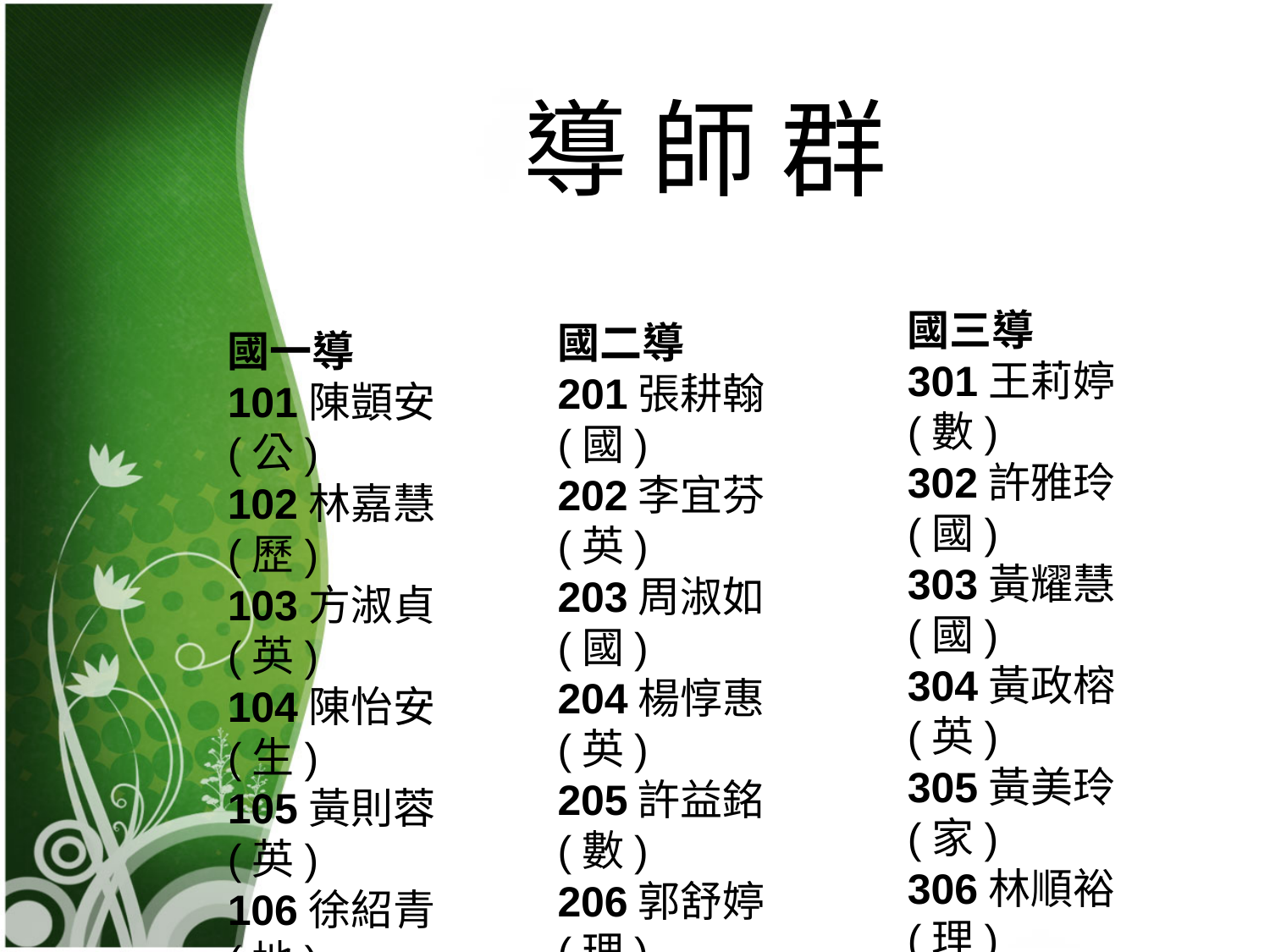

導 師 群
國三導
301王莉婷(數)
302許雅玲(國)
303黃耀慧(國)
304黃政榕(英)
305黃美玲(家)
306林順裕(理)
307洪婉郡(藝)
308何新梅(國)

國二導
201張耕翰(國)
202李宜芬(英)
203周淑如(國)
204楊惇惠(英)
205許益銘(數)
206郭舒婷(理)
207施佩吟(歷)

國一導
101陳顗安(公)
102林嘉慧(歷)
103方淑貞(英)
104陳怡安(生)
105黃則蓉(英)
106徐紹青(地)
107游麗萍(國)